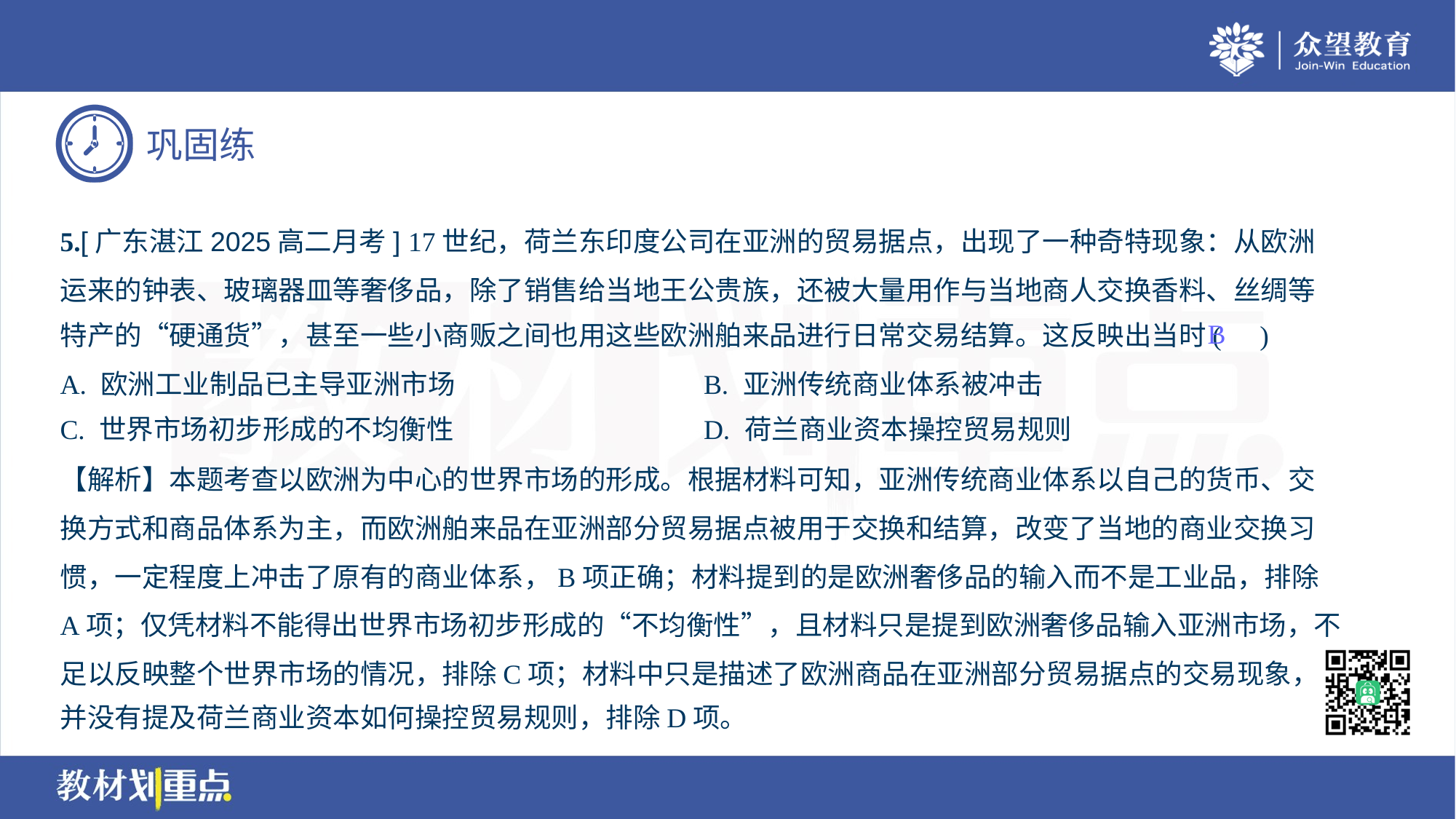

5.[广东湛江2025高二月考] 17世纪，荷兰东印度公司在亚洲的贸易据点，出现了一种奇特现象：从欧洲
运来的钟表、玻璃器皿等奢侈品，除了销售给当地王公贵族，还被大量用作与当地商人交换香料、丝绸等
特产的“硬通货”，甚至一些小商贩之间也用这些欧洲舶来品进行日常交易结算。这反映出当时(     )
B
A. 欧洲工业制品已主导亚洲市场	B. 亚洲传统商业体系被冲击
C. 世界市场初步形成的不均衡性	D. 荷兰商业资本操控贸易规则
【解析】本题考查以欧洲为中心的世界市场的形成。根据材料可知，亚洲传统商业体系以自己的货币、交
换方式和商品体系为主，而欧洲舶来品在亚洲部分贸易据点被用于交换和结算，改变了当地的商业交换习
惯，一定程度上冲击了原有的商业体系，B项正确；材料提到的是欧洲奢侈品的输入而不是工业品，排除
A项；仅凭材料不能得出世界市场初步形成的“不均衡性”，且材料只是提到欧洲奢侈品输入亚洲市场，不
足以反映整个世界市场的情况，排除C项；材料中只是描述了欧洲商品在亚洲部分贸易据点的交易现象，
并没有提及荷兰商业资本如何操控贸易规则，排除D项。